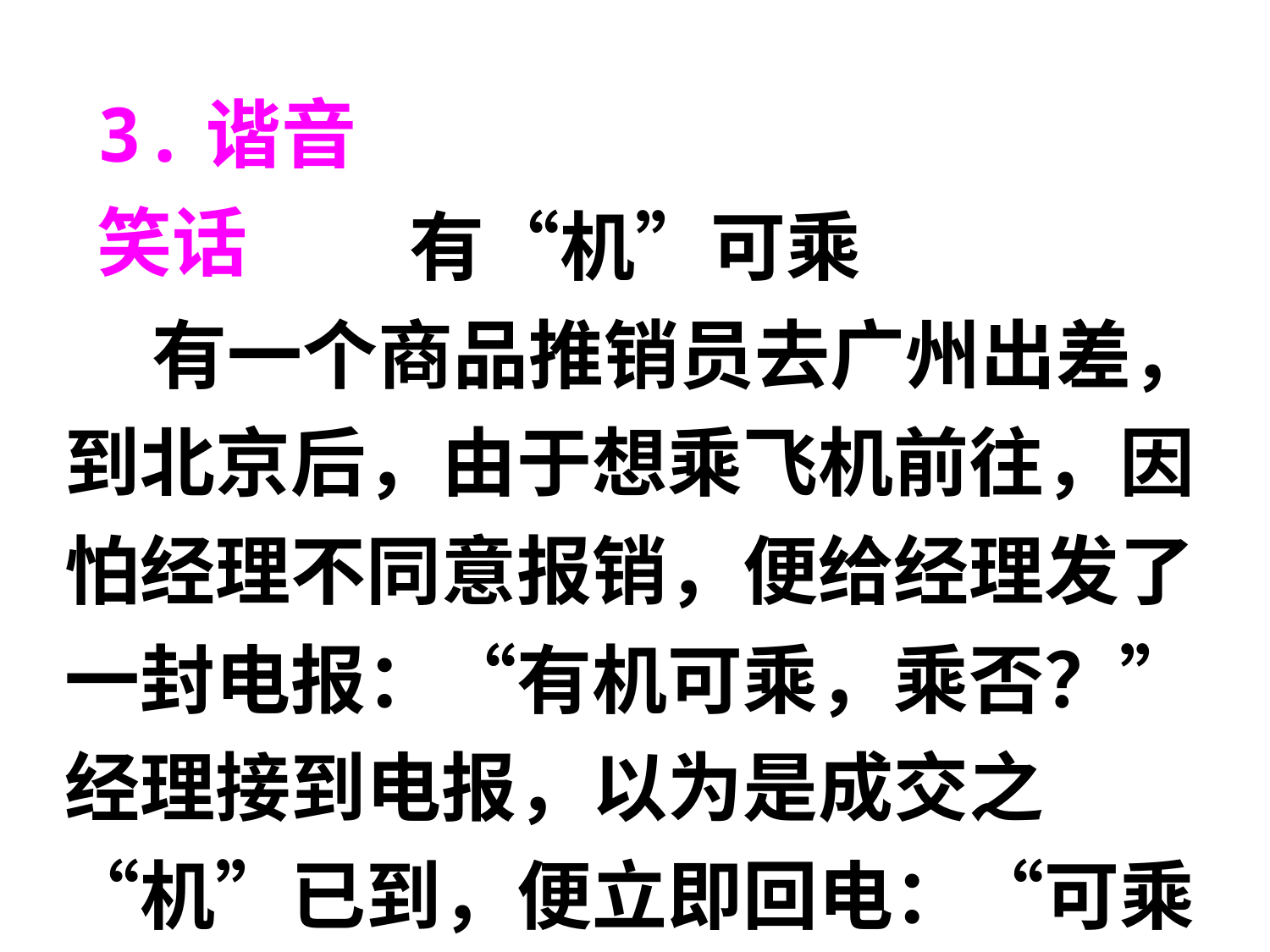

3.谐音笑话
有“机”可乘
    有一个商品推销员去广州出差，到北京后，由于想乘飞机前往，因怕经理不同意报销，便给经理发了一封电报：“有机可乘，乘否？”经理接到电报，以为是成交之“机”已到，便立即回电：“可乘就乘。”